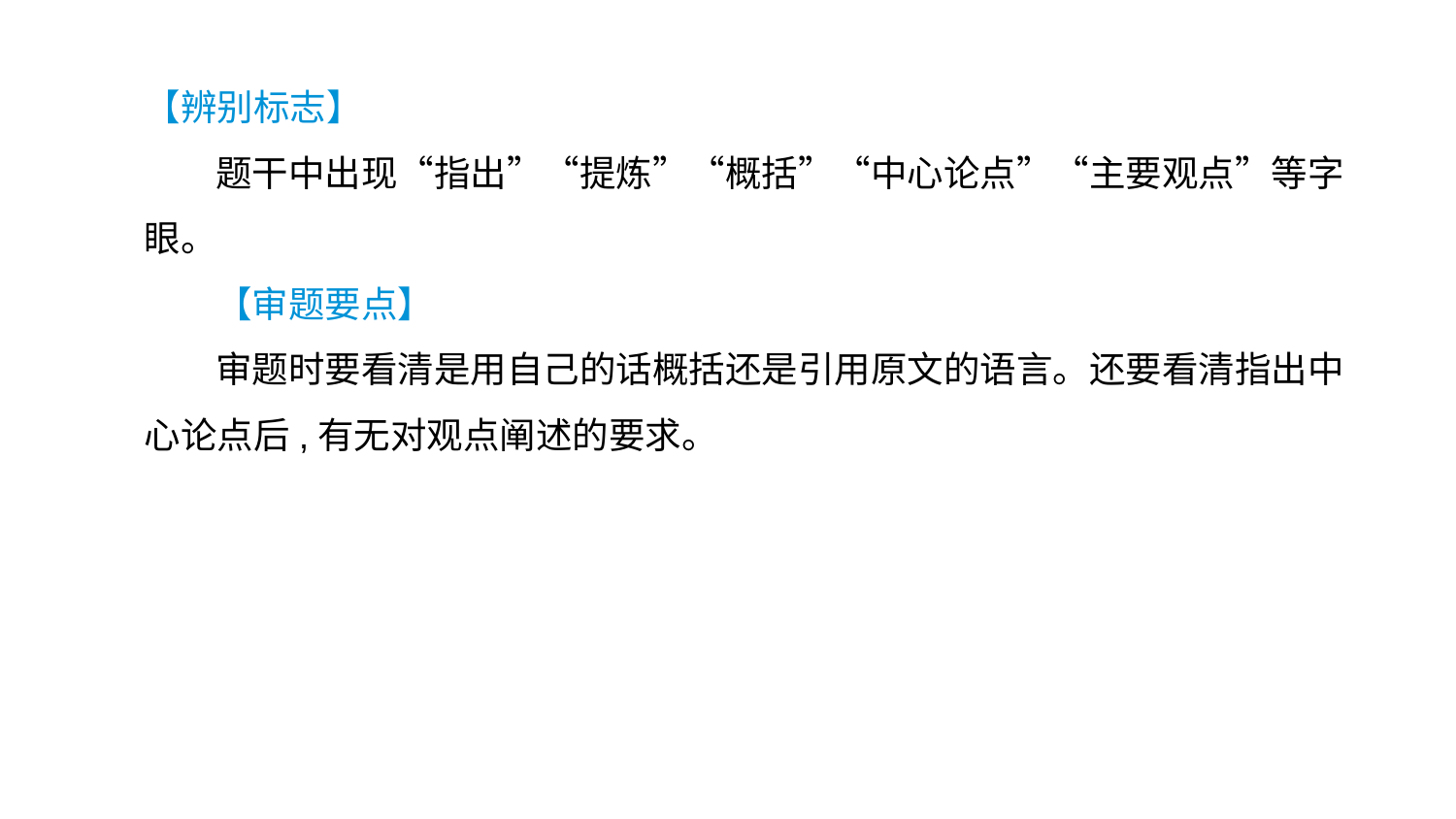

【辨别标志】
题干中出现“指出”“提炼”“概括”“中心论点”“主要观点”等字眼。
【审题要点】
审题时要看清是用自己的话概括还是引用原文的语言。还要看清指出中心论点后,有无对观点阐述的要求。